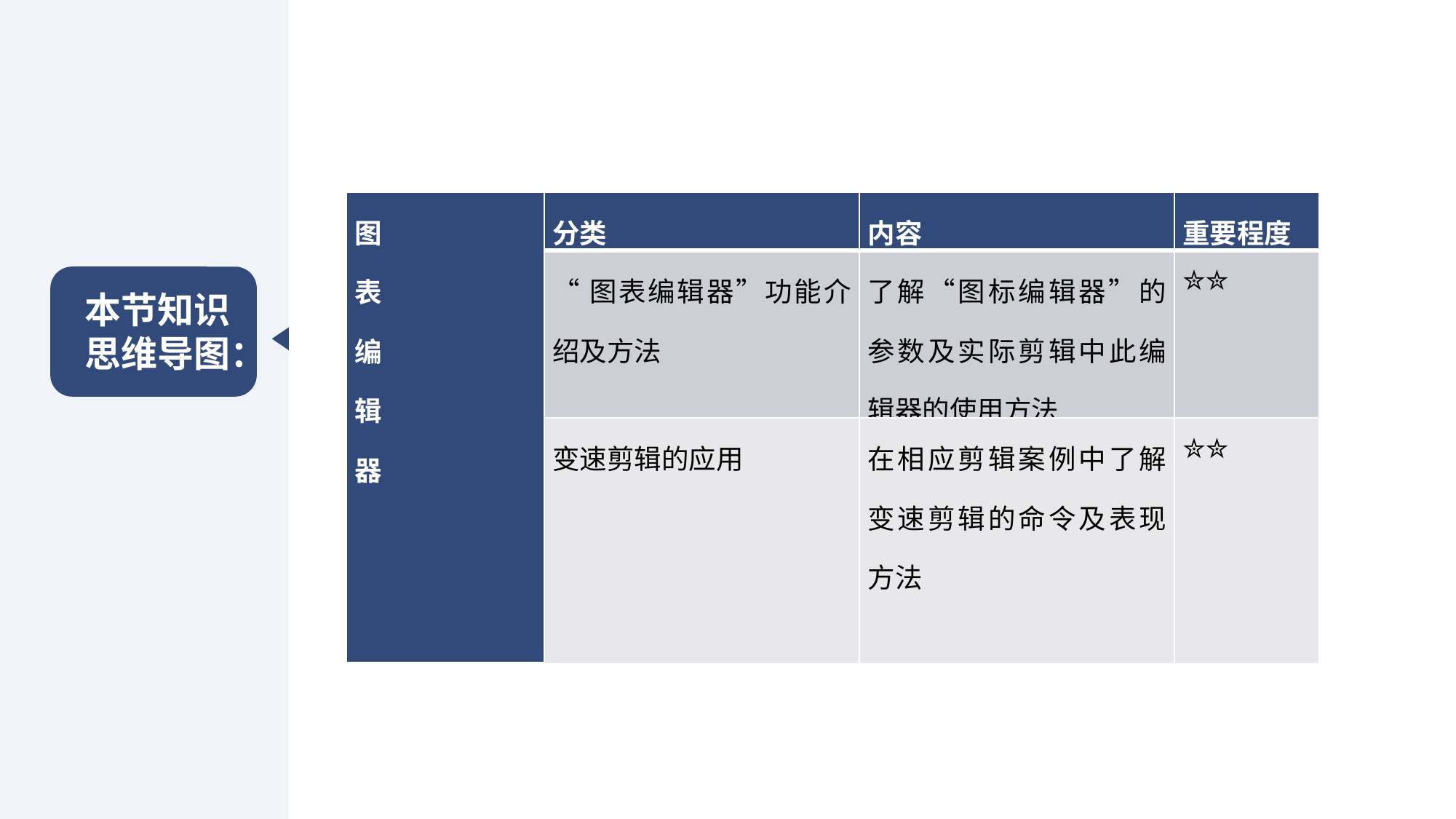

| 图 表 编 辑 器 | 分类 | 内容 | 重要程度 |
| --- | --- | --- | --- |
|  | “图表编辑器”功能介绍及方法 | 了解“图标编辑器”的参数及实际剪辑中此编辑器的使用方法 | ✮✮ |
|  | 变速剪辑的应用 | 在相应剪辑案例中了解变速剪辑的命令及表现方法 | ✮✮ |

本节知识思维导图：